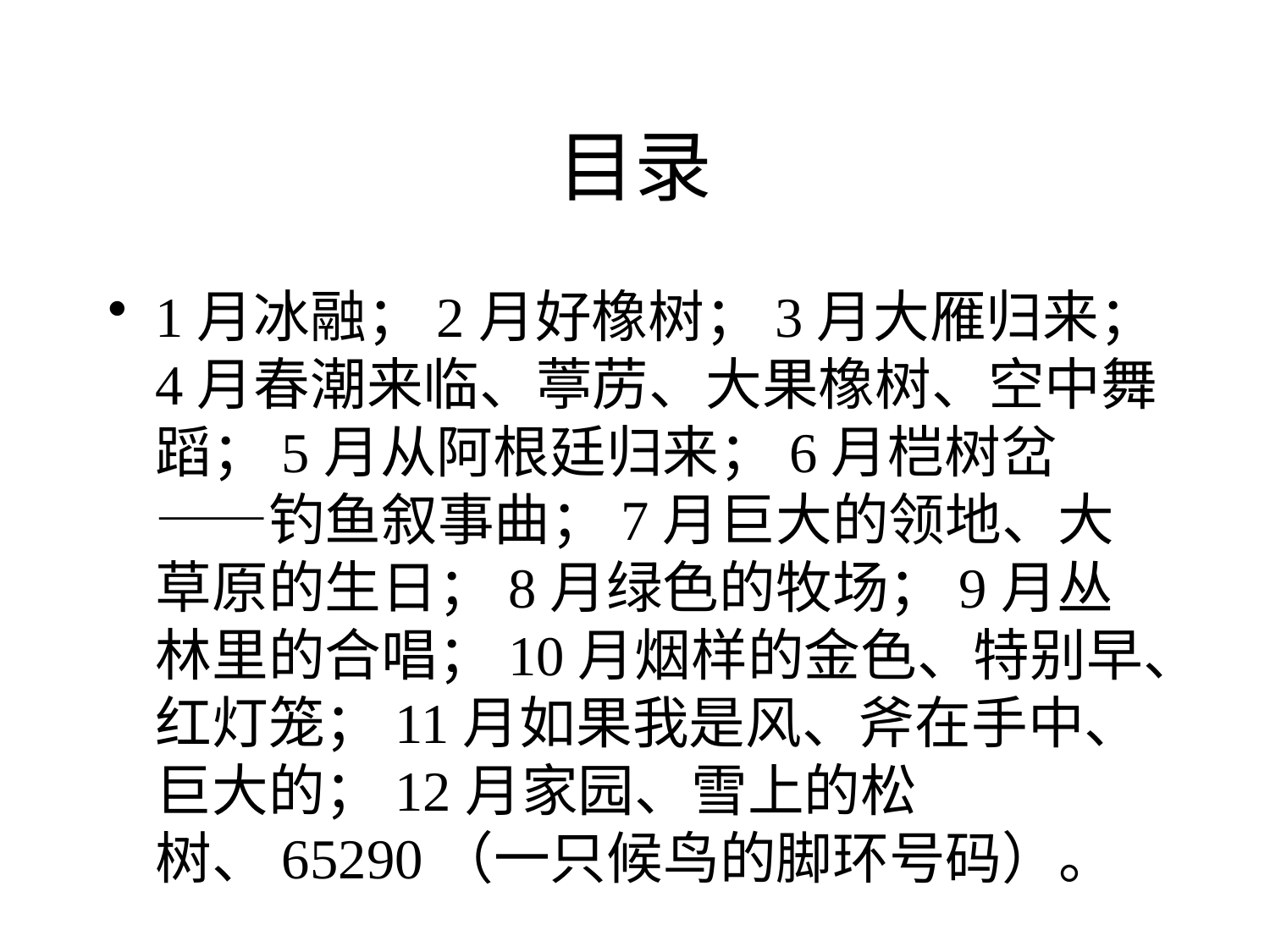

# 目录
1月冰融；2月好橡树；3月大雁归来；4月春潮来临、葶苈、大果橡树、空中舞蹈；5月从阿根廷归来；6月桤树岔——钓鱼叙事曲；7月巨大的领地、大草原的生日；8月绿色的牧场；9月丛林里的合唱；10月烟样的金色、特别早、红灯笼；11月如果我是风、斧在手中、巨大的；12月家园、雪上的松树、65290（一只候鸟的脚环号码）。